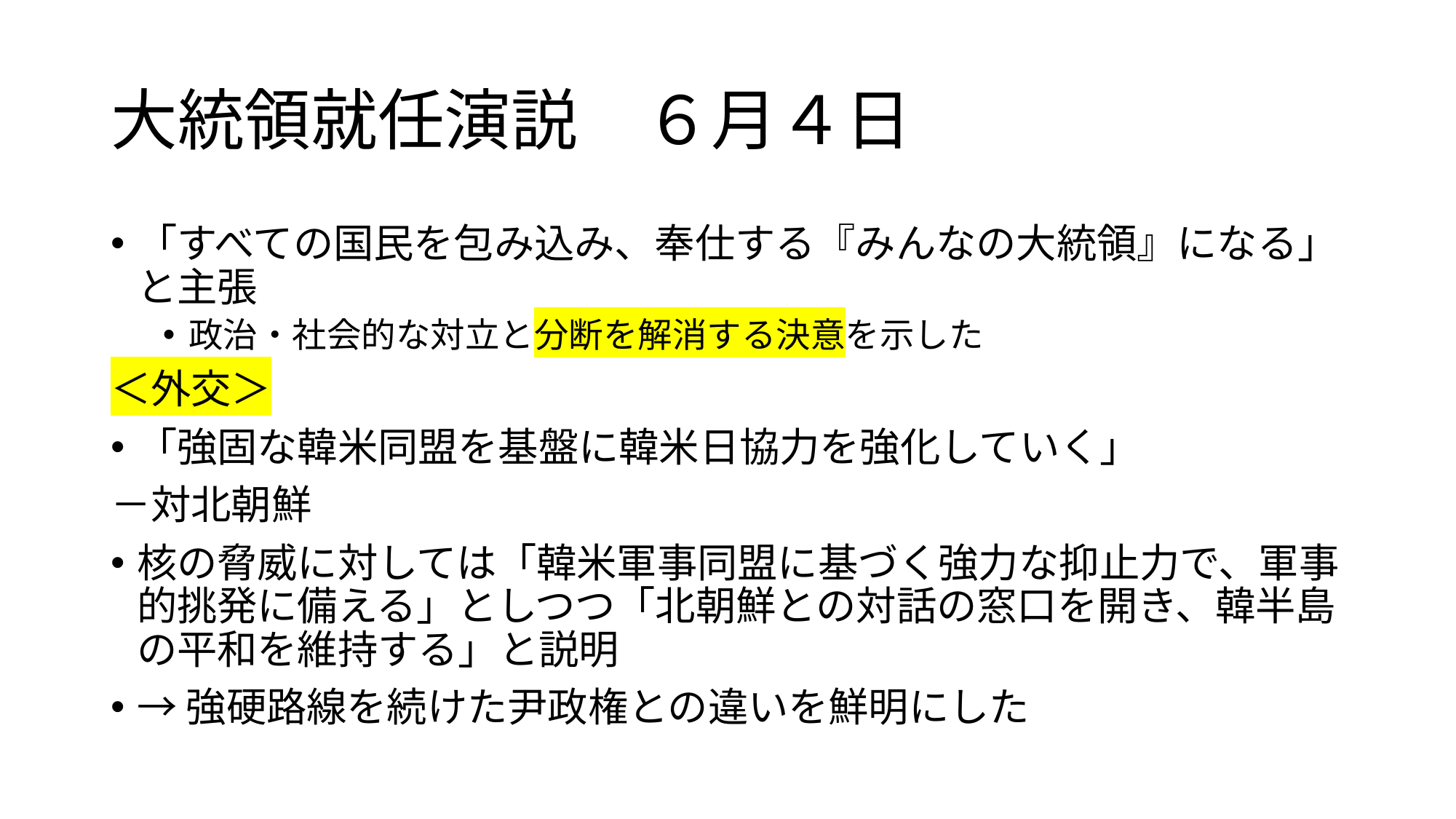

# 大統領就任演説　６月４日
「すべての国民を包み込み、奉仕する『みんなの大統領』になる」と主張
政治・社会的な対立と分断を解消する決意を示した
＜外交＞
「強固な韓米同盟を基盤に韓米日協力を強化していく」
－対北朝鮮
核の脅威に対しては「韓米軍事同盟に基づく強力な抑止力で、軍事的挑発に備える」としつつ「北朝鮮との対話の窓口を開き、韓半島の平和を維持する」と説明
→強硬路線を続けた尹政権との違いを鮮明にした